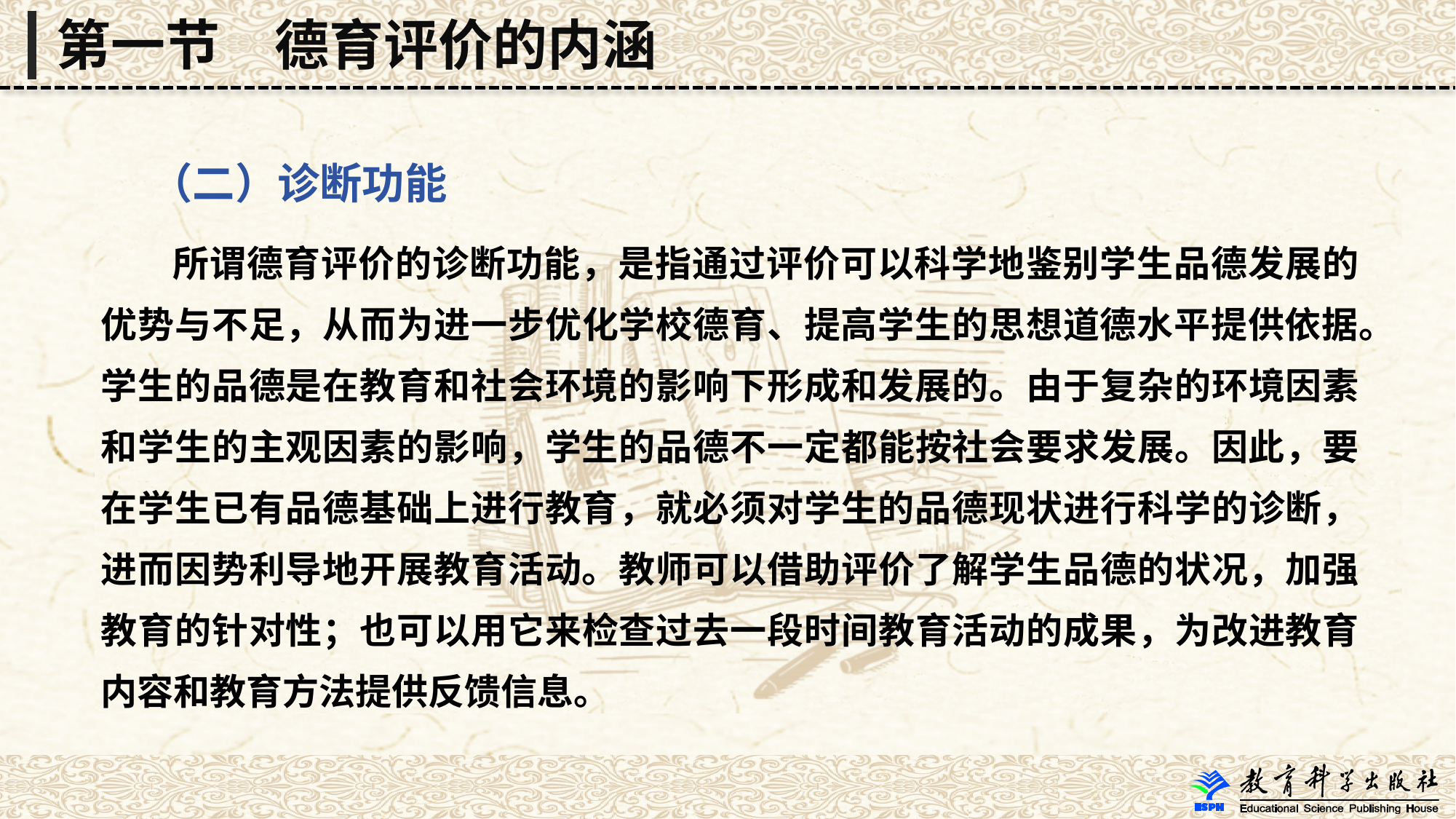

第一节　德育评价的内涵
     （二）诊断功能

       所谓德育评价的诊断功能，是指通过评价可以科学地鉴别学生品德发展的优势与不足，从而为进一步优化学校德育、提高学生的思想道德水平提供依据。学生的品德是在教育和社会环境的影响下形成和发展的。由于复杂的环境因素和学生的主观因素的影响，学生的品德不一定都能按社会要求发展。因此，要在学生已有品德基础上进行教育，就必须对学生的品德现状进行科学的诊断，进而因势利导地开展教育活动。教师可以借助评价了解学生品德的状况，加强教育的针对性；也可以用它来检查过去一段时间教育活动的成果，为改进教育内容和教育方法提供反馈信息。